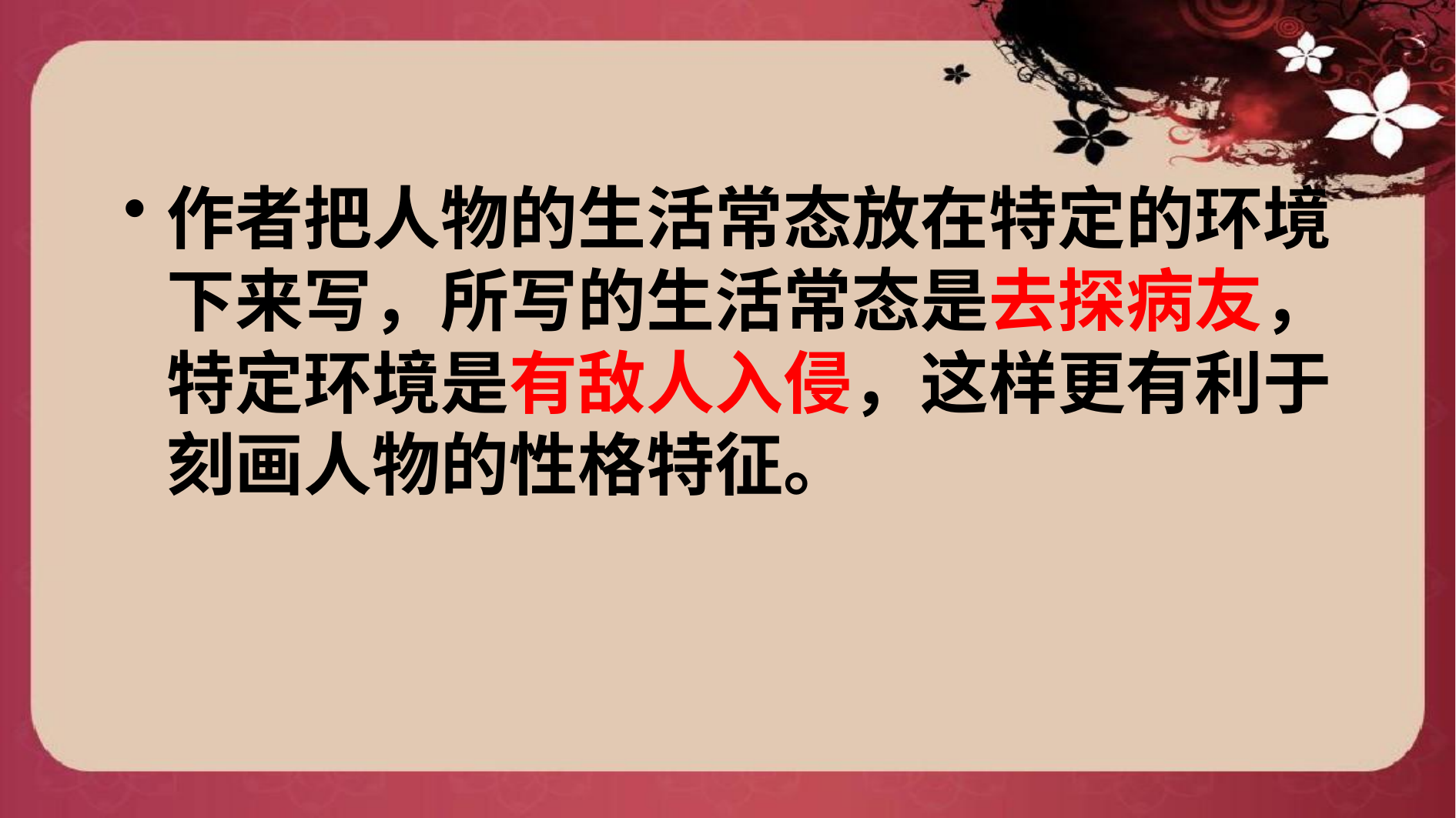

作者把人物的生活常态放在特定的环境下来写，所写的生活常态是去探病友，特定环境是有敌人入侵，这样更有利于刻画人物的性格特征。